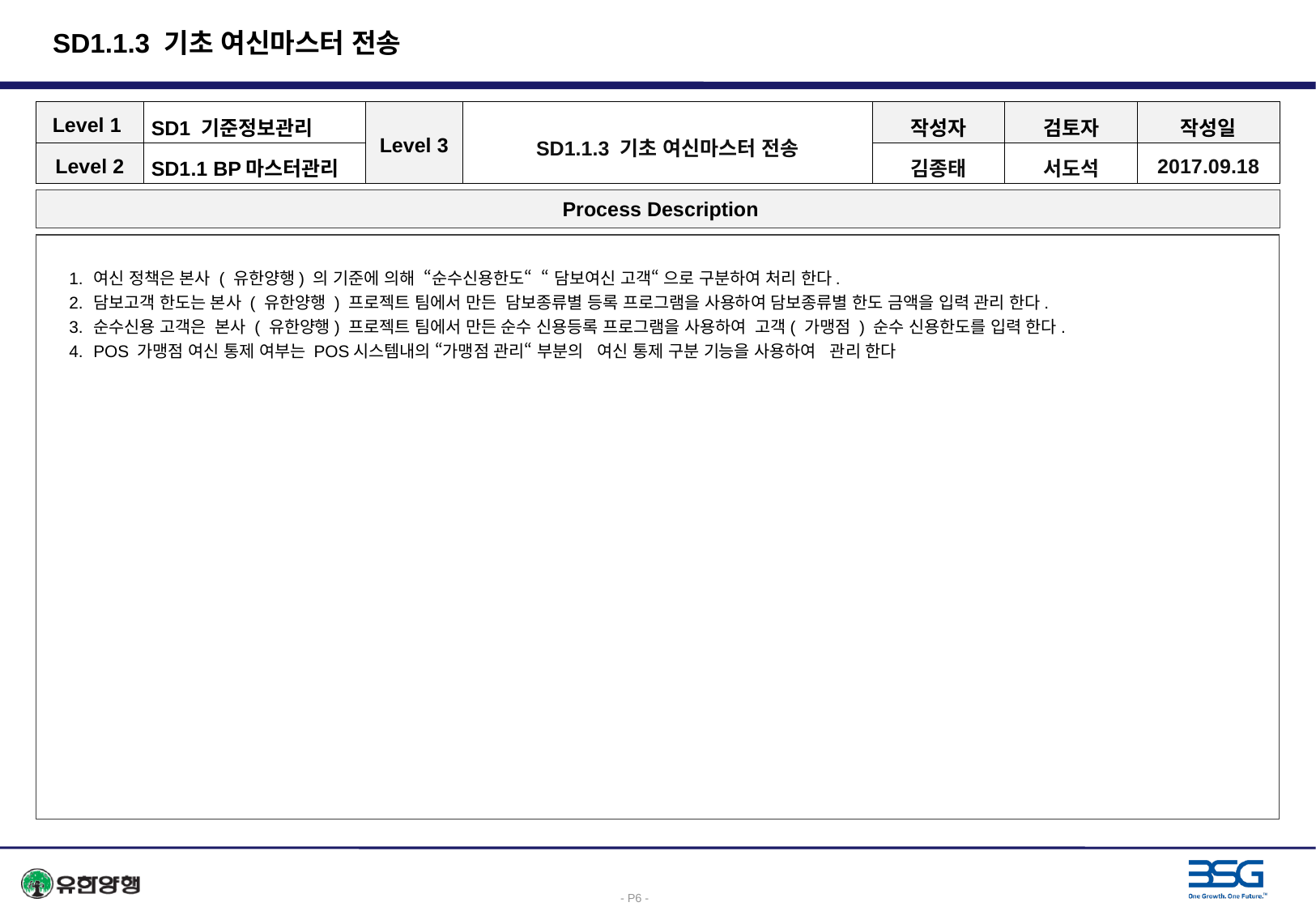

# SD1.1.3 기초 여신마스터 전송
| Level 1 | SD1 기준정보관리 | Level 3 | SD1.1.3 기초 여신마스터 전송 | 작성자 | 검토자 | 작성일 |
| --- | --- | --- | --- | --- | --- | --- |
| Level 2 | SD1.1 BP마스터관리 |  |  | 김종태 | 서도석 | 2017.09.18 |
 Process Description
여신 정책은 본사 ( 유한양행) 의 기준에 의해  “순수신용한도“  “ 담보여신 고객“ 으로 구분하여 처리 한다.
담보고객 한도는 본사 ( 유한양행 ) 프로젝트 팀에서 만든  담보종류별 등록 프로그램을 사용하여 담보종류별 한도 금액을 입력 관리 한다.
순수신용 고객은  본사 ( 유한양행) 프로젝트 팀에서 만든 순수 신용등록 프로그램을 사용하여  고객( 가맹점 ) 순수 신용한도를 입력 한다.
POS 가맹점 여신 통제 여부는 POS시스템내의 “가맹점 관리“ 부분의   여신 통제 구분 기능을 사용하여   관리 한다